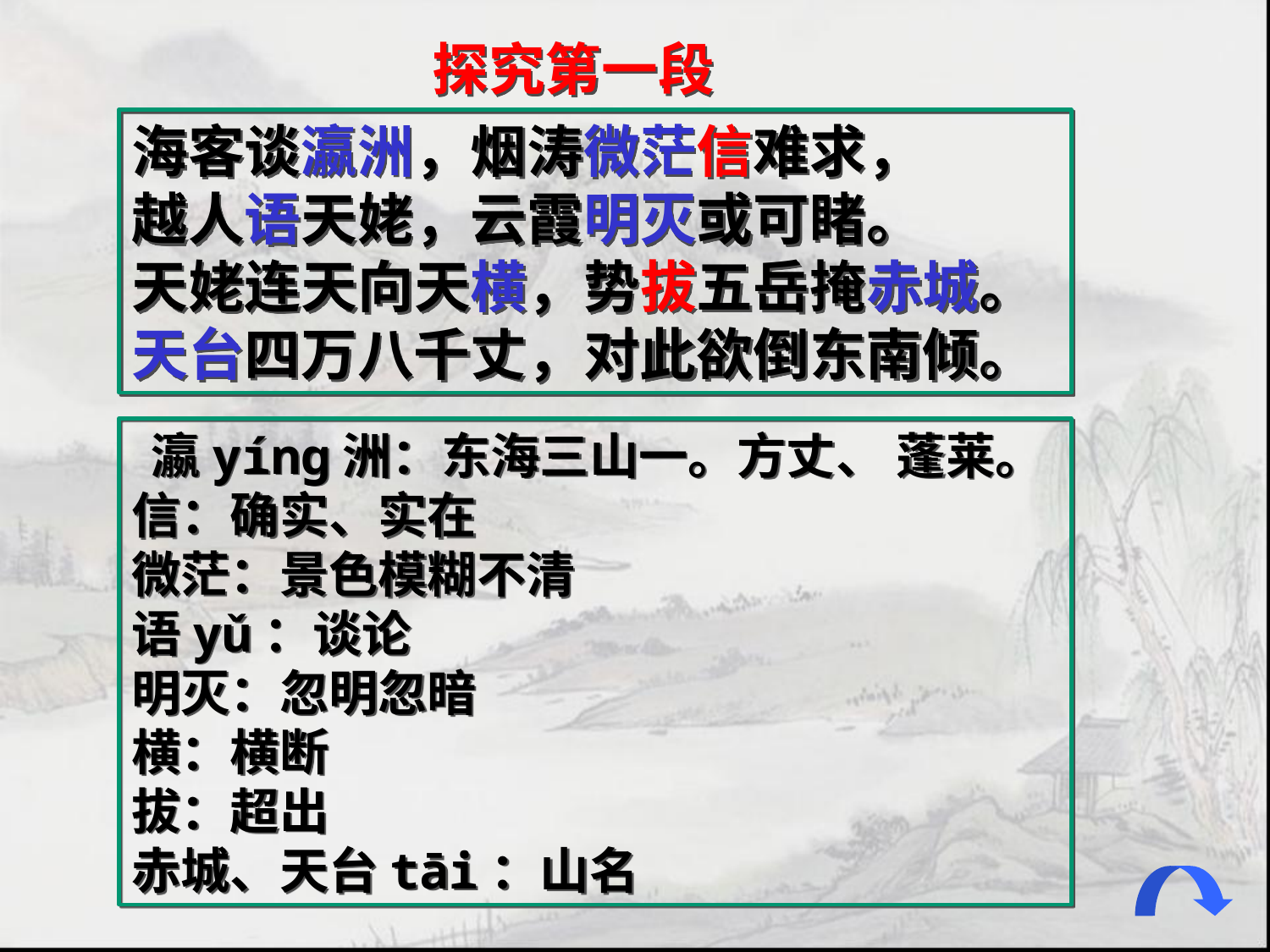

探究第一段
海客谈瀛洲，烟涛微茫信难求，
越人语天姥，云霞明灭或可睹。
天姥连天向天横，势拔五岳掩赤城。
天台四万八千丈，对此欲倒东南倾。
 瀛yíng洲：东海三山一。方丈、 蓬莱。
信：确实、实在
微茫：景色模糊不清
语yǔ：谈论
明灭：忽明忽暗
横：横断
拔：超出
赤城、天台tāi：山名